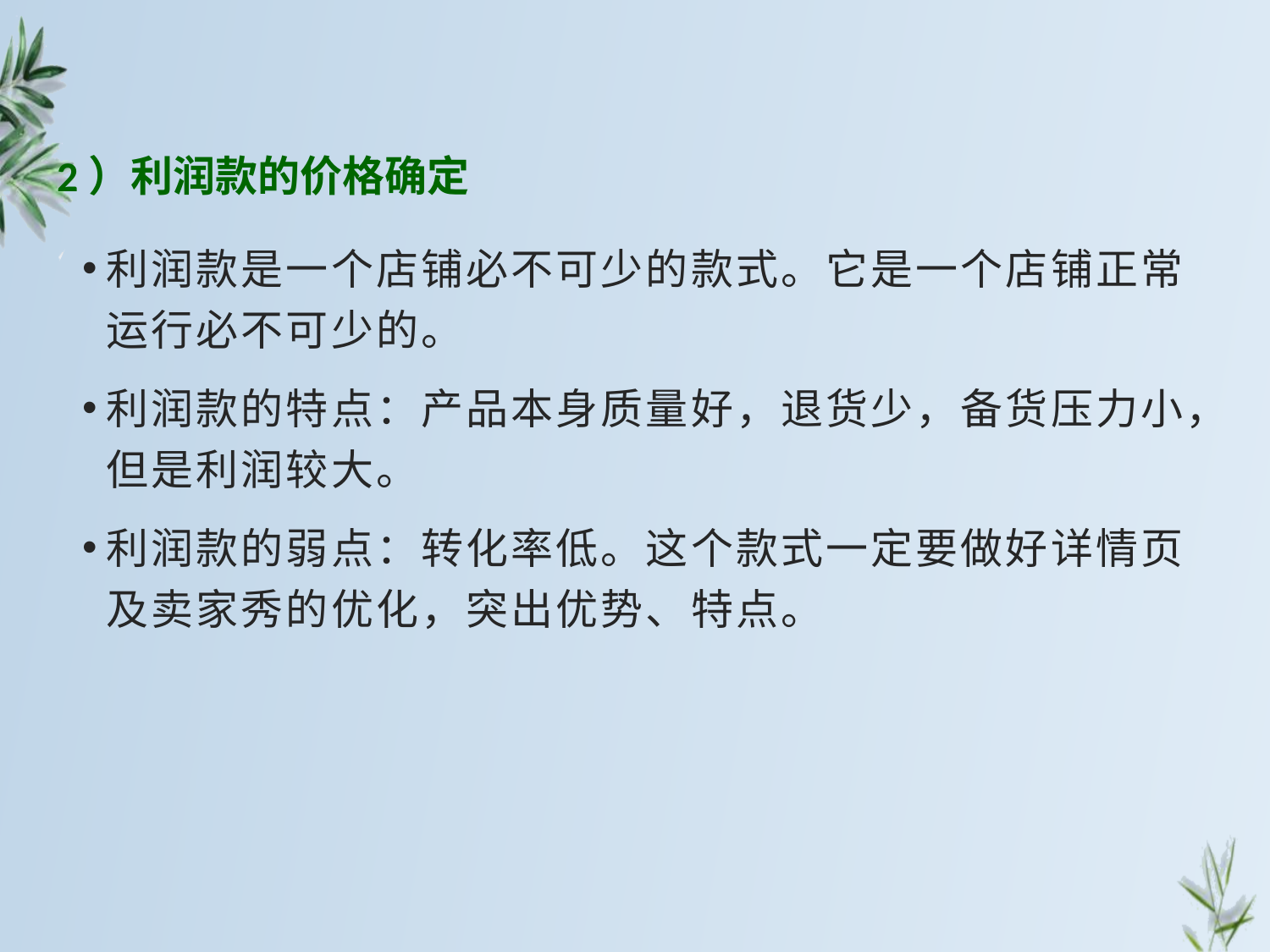

2）利润款的价格确定
利润款是一个店铺必不可少的款式。它是一个店铺正常运行必不可少的。
利润款的特点：产品本身质量好，退货少，备货压力小，但是利润较大。
利润款的弱点：转化率低。这个款式一定要做好详情页及卖家秀的优化，突出优势、特点。